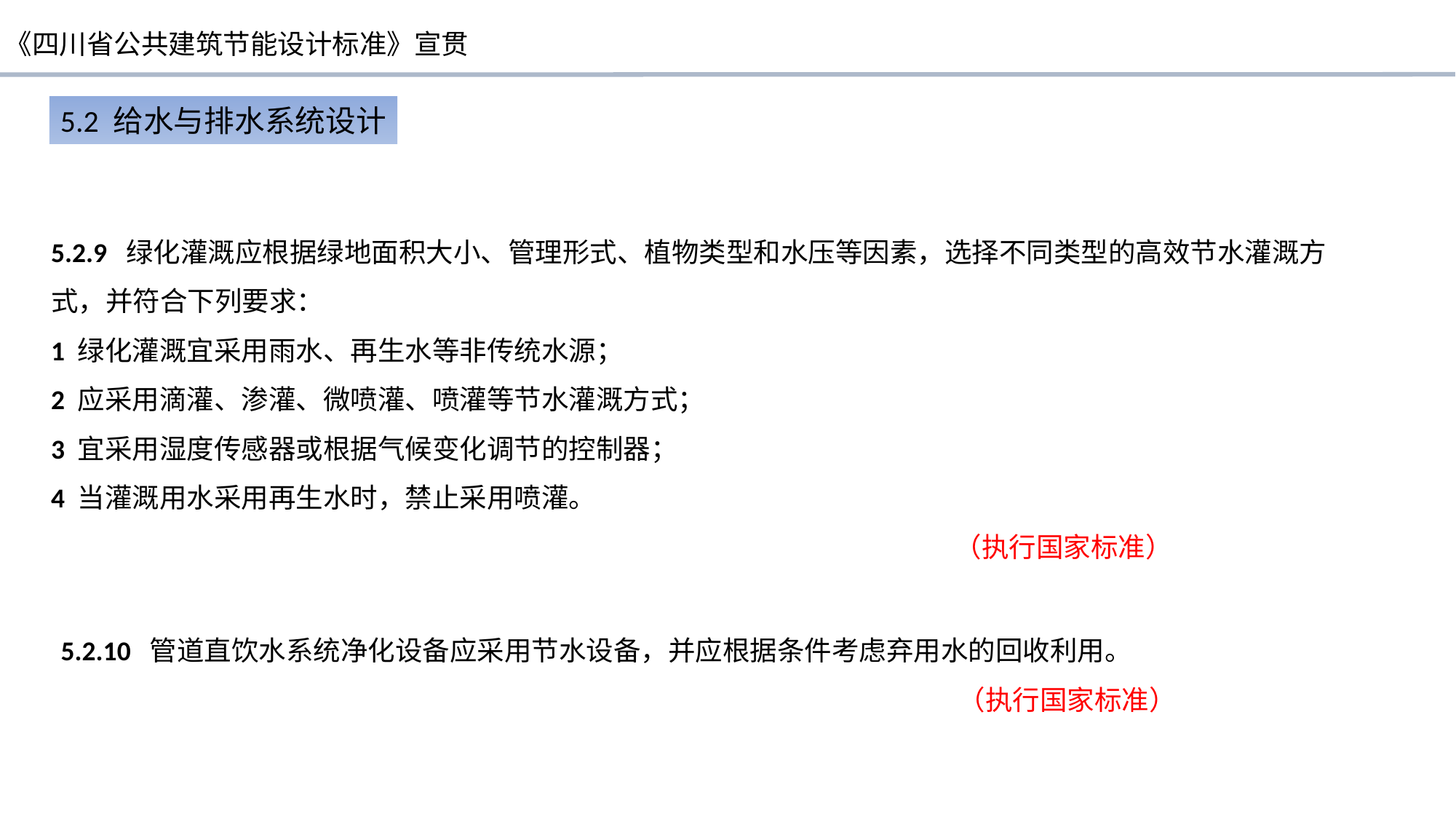

5.2 给水与排水系统设计
5.2.9  绿化灌溉应根据绿地面积大小、管理形式、植物类型和水压等因素，选择不同类型的高效节水灌溉方式，并符合下列要求：
1 绿化灌溉宜采用雨水、再生水等非传统水源；
2 应采用滴灌、渗灌、微喷灌、喷灌等节水灌溉方式；
3 宜采用湿度传感器或根据气候变化调节的控制器；
4 当灌溉用水采用再生水时，禁止采用喷灌。
                                                                                                                                                 （执行国家标准）
5.2.10  管道直饮水系统净化设备应采用节水设备，并应根据条件考虑弃用水的回收利用。
                                                                                                                                                （执行国家标准）